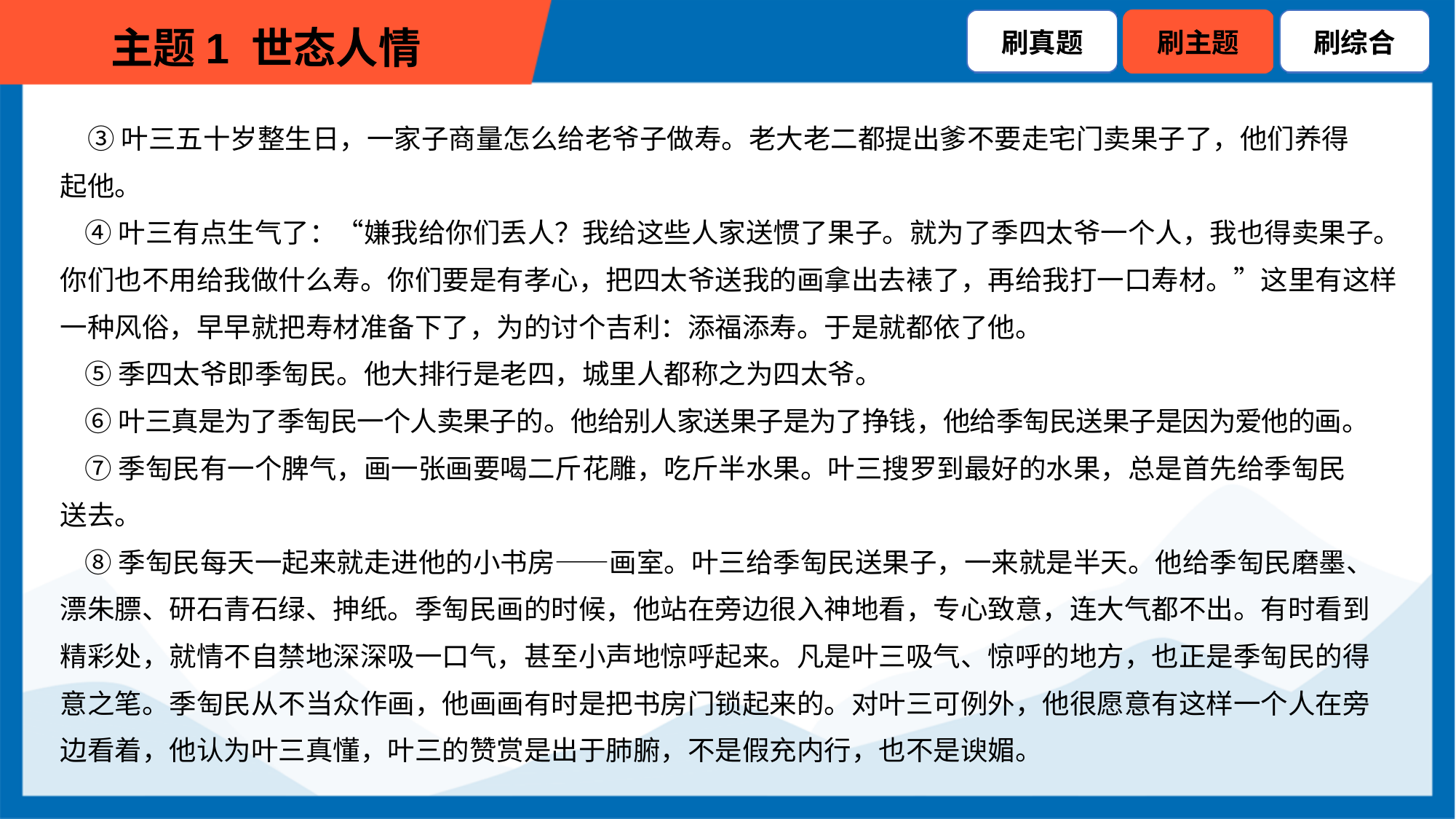

③叶三五十岁整生日，一家子商量怎么给老爷子做寿。老大老二都提出爹不要走宅门卖果子了，他们养得
起他。
    ④叶三有点生气了：“嫌我给你们丢人？我给这些人家送惯了果子。就为了季四太爷一个人，我也得卖果子。
你们也不用给我做什么寿。你们要是有孝心，把四太爷送我的画拿出去裱了，再给我打一口寿材。”这里有这样
一种风俗，早早就把寿材准备下了，为的讨个吉利：添福添寿。于是就都依了他。
    ⑤季四太爷即季匋民。他大排行是老四，城里人都称之为四太爷。
    ⑥叶三真是为了季匋民一个人卖果子的。他给别人家送果子是为了挣钱，他给季匋民送果子是因为爱他的画。
    ⑦季匋民有一个脾气，画一张画要喝二斤花雕，吃斤半水果。叶三搜罗到最好的水果，总是首先给季匋民
送去。
    ⑧季匋民每天一起来就走进他的小书房——画室。叶三给季匋民送果子，一来就是半天。他给季匋民磨墨、
漂朱膘、研石青石绿、抻纸。季匋民画的时候，他站在旁边很入神地看，专心致意，连大气都不出。有时看到
精彩处，就情不自禁地深深吸一口气，甚至小声地惊呼起来。凡是叶三吸气、惊呼的地方，也正是季匋民的得
意之笔。季匋民从不当众作画，他画画有时是把书房门锁起来的。对叶三可例外，他很愿意有这样一个人在旁
边看着，他认为叶三真懂，叶三的赞赏是出于肺腑，不是假充内行，也不是谀媚。